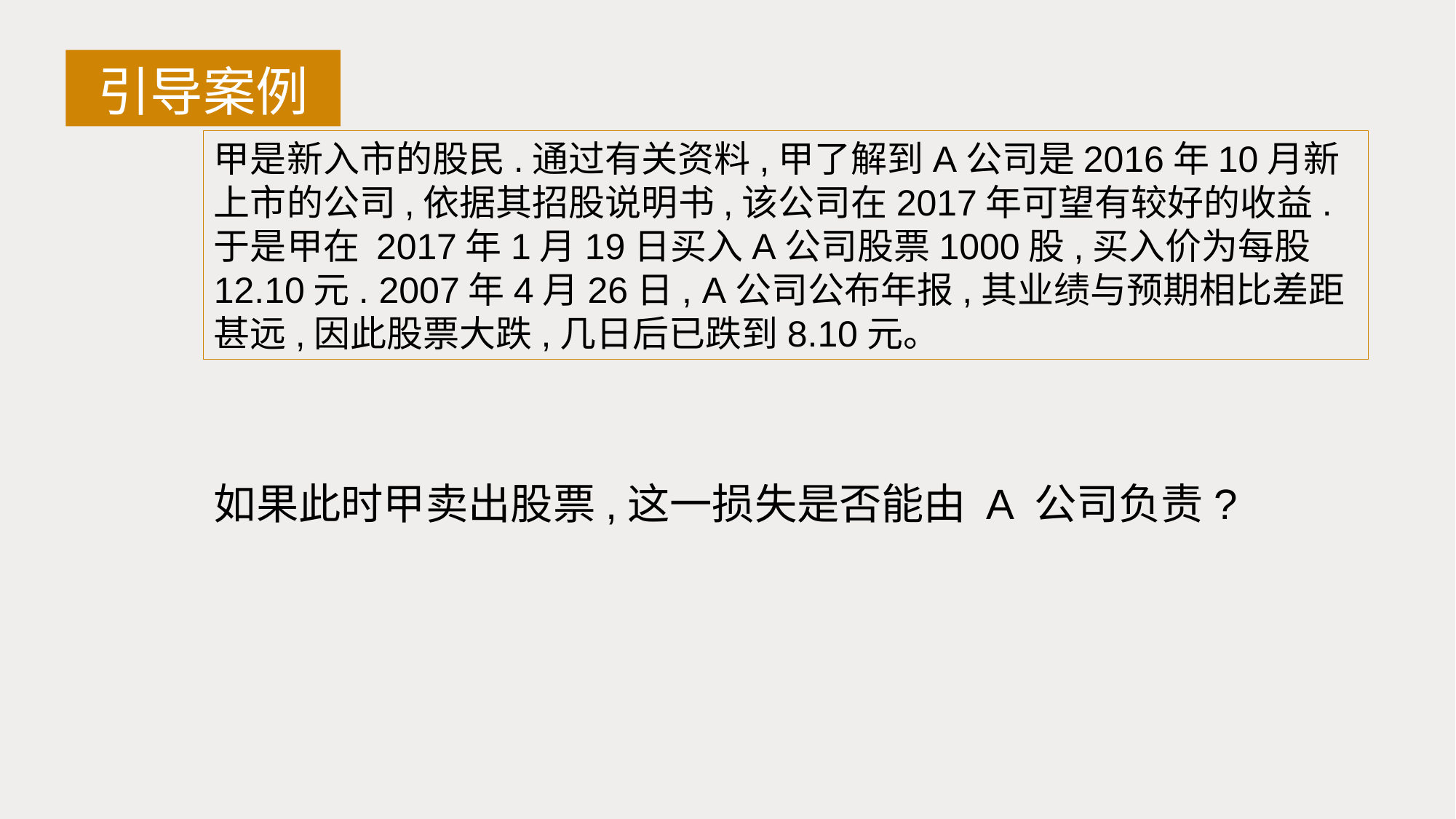

引导案例
甲是新入市的股民.通过有关资料,甲了解到A公司是2016年10月新上市的公司,依据其招股说明书,该公司在2017年可望有较好的收益.于是甲在 2017年1月19日买入A公司股票1000股,买入价为每股12.10元. 2007年4月26日, A公司公布年报,其业绩与预期相比差距甚远,因此股票大跌,几日后已跌到8.10元。
如果此时甲卖出股票,这一损失是否能由 A 公司负责?